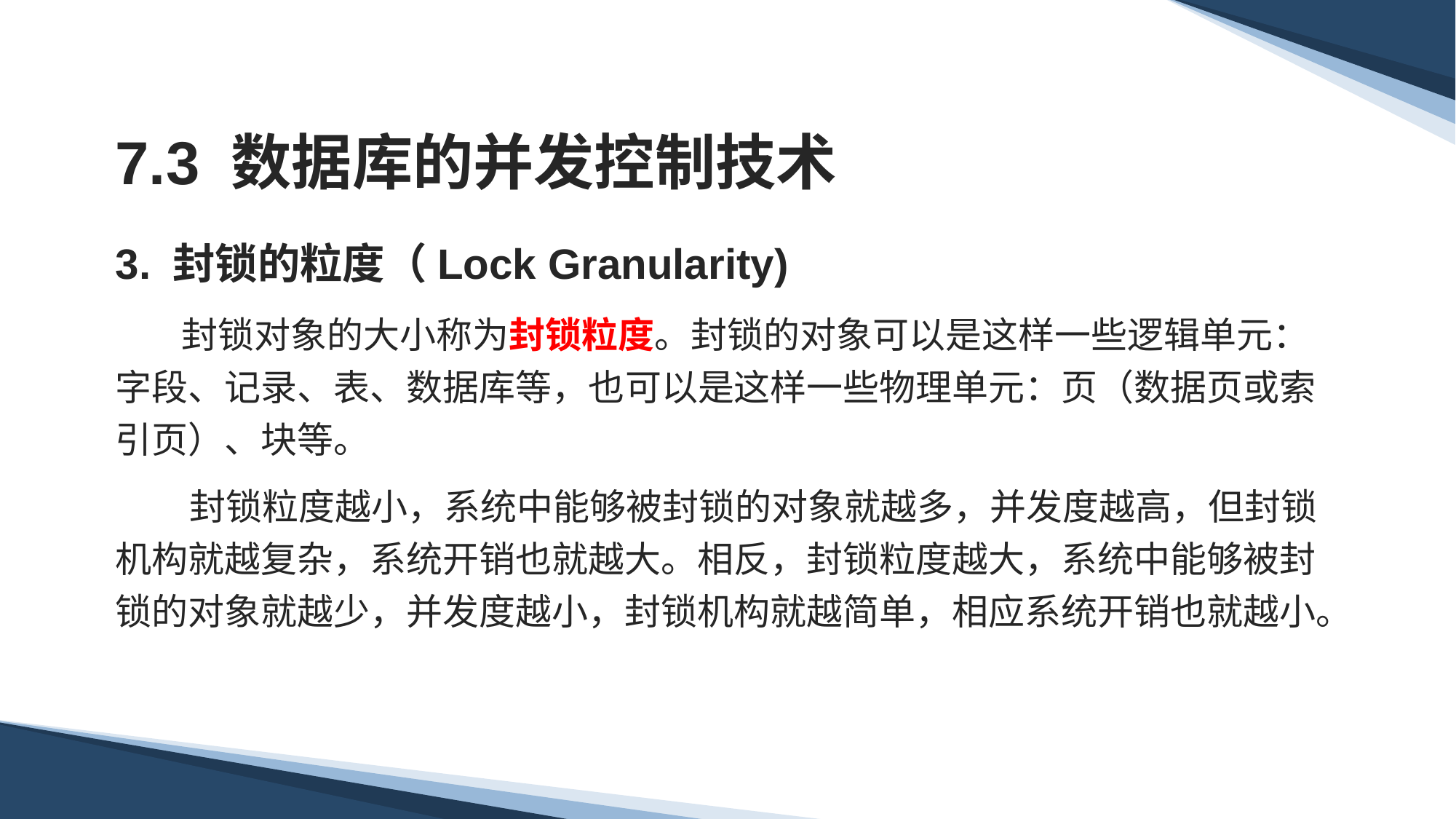

# 7.3 数据库的并发控制技术
3. 封锁的粒度（Lock Granularity)
       封锁对象的大小称为封锁粒度。封锁的对象可以是这样一些逻辑单元：字段、记录、表、数据库等，也可以是这样一些物理单元：页（数据页或索引页）、块等。
        封锁粒度越小，系统中能够被封锁的对象就越多，并发度越高，但封锁机构就越复杂，系统开销也就越大。相反，封锁粒度越大，系统中能够被封锁的对象就越少，并发度越小，封锁机构就越简单，相应系统开销也就越小。